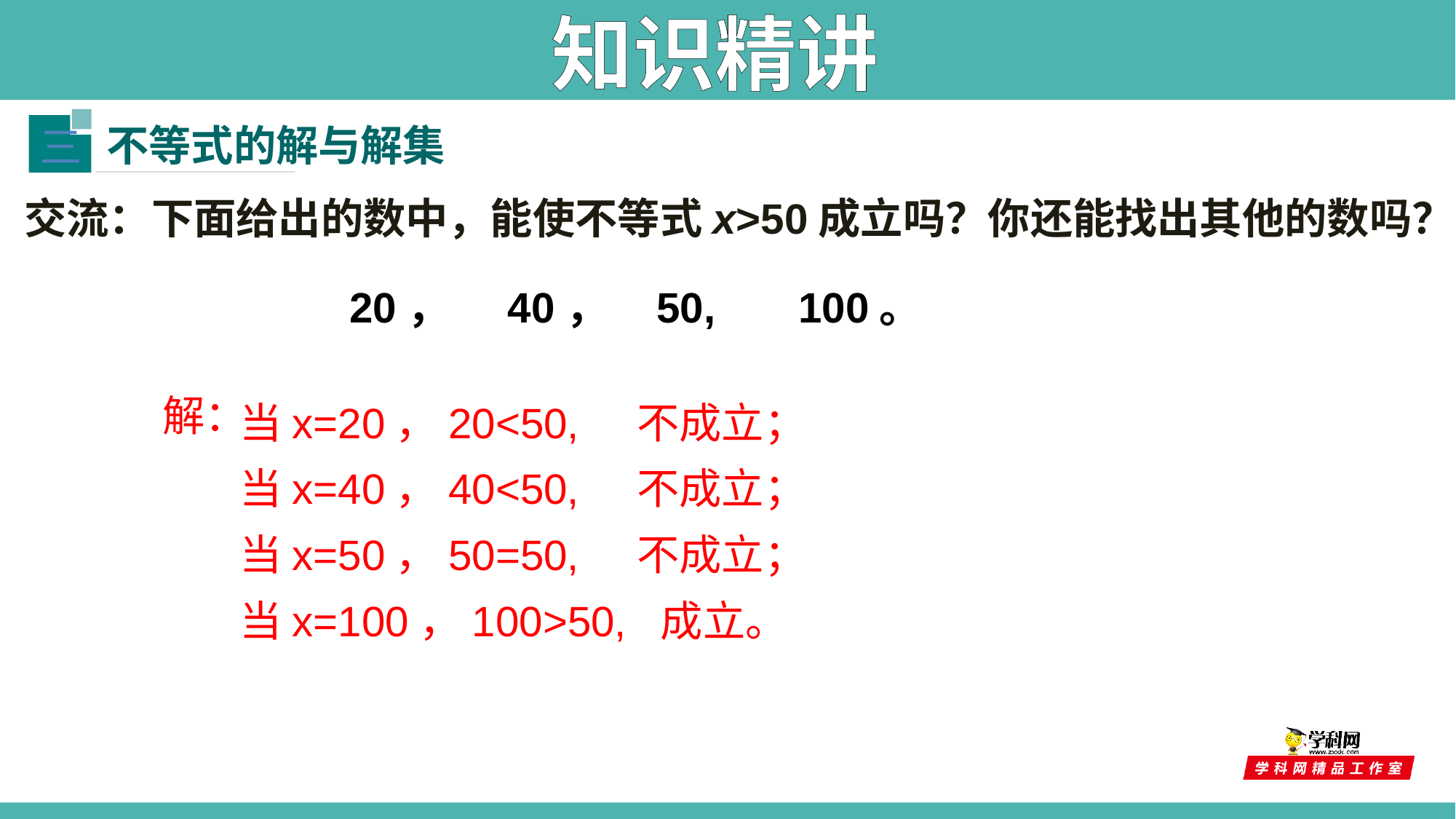

知识精讲

不等式的解与解集

三
交流：下面给出的数中，能使不等式x>50成立吗？你还能找出其他的数吗？
   20，     40，    50,       100。
当x=20，20<50,    不成立；
当x=40，40<50,    不成立；
当x=50，50=50,    不成立；
当x=100，100>50,  成立。
解：